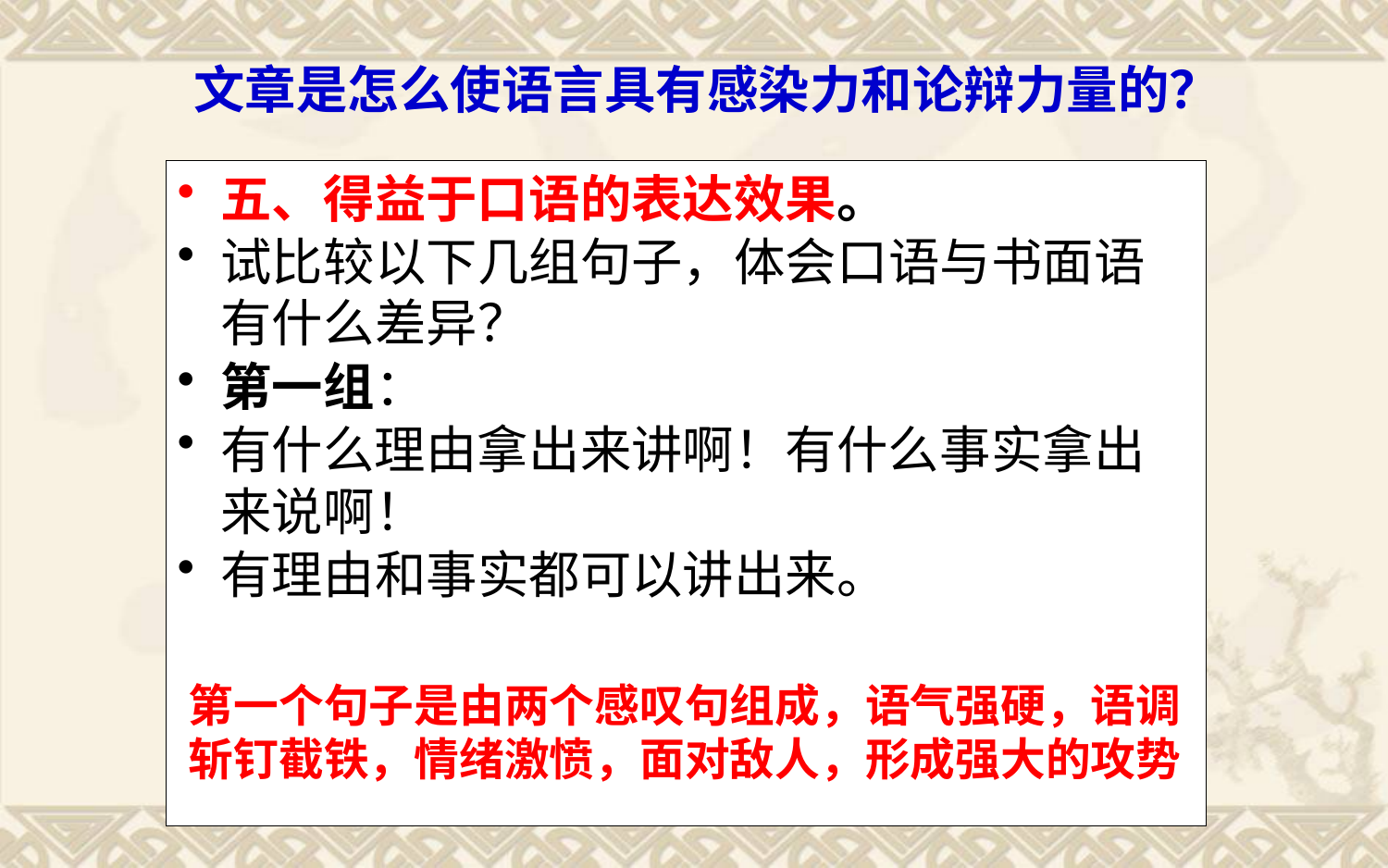

# 文章是怎么使语言具有感染力和论辩力量的？
五、得益于口语的表达效果。
试比较以下几组句子，体会口语与书面语有什么差异？
第一组：
有什么理由拿出来讲啊！有什么事实拿出来说啊！
有理由和事实都可以讲出来。
第一个句子是由两个感叹句组成，语气强硬，语调斩钉截铁，情绪激愤，面对敌人，形成强大的攻势